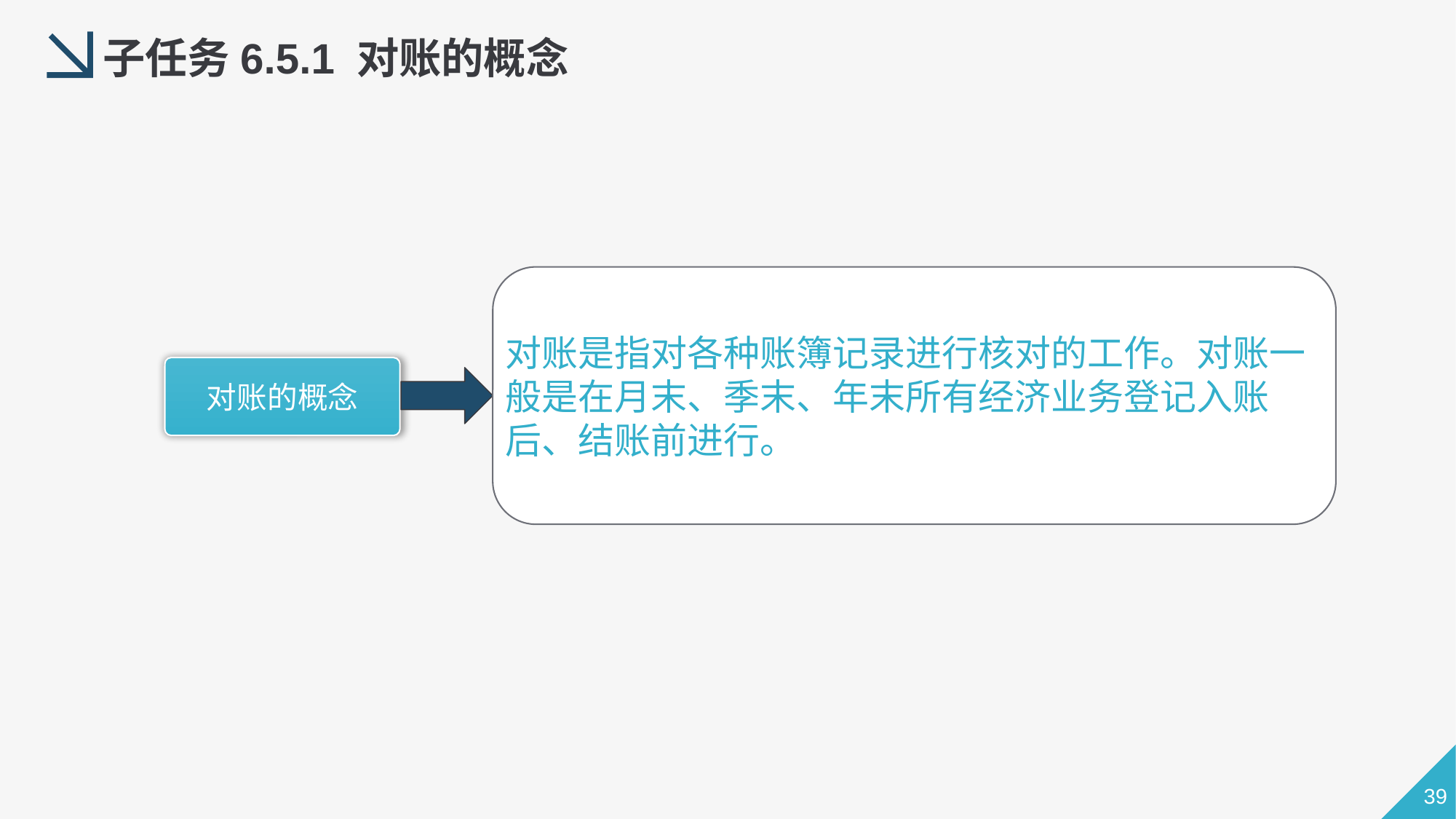

子任务6.5.1 对账的概念

对账是指对各种账簿记录进行核对的工作。对账一般是在月末、季末、年末所有经济业务登记入账后、结账前进行。

对账的概念